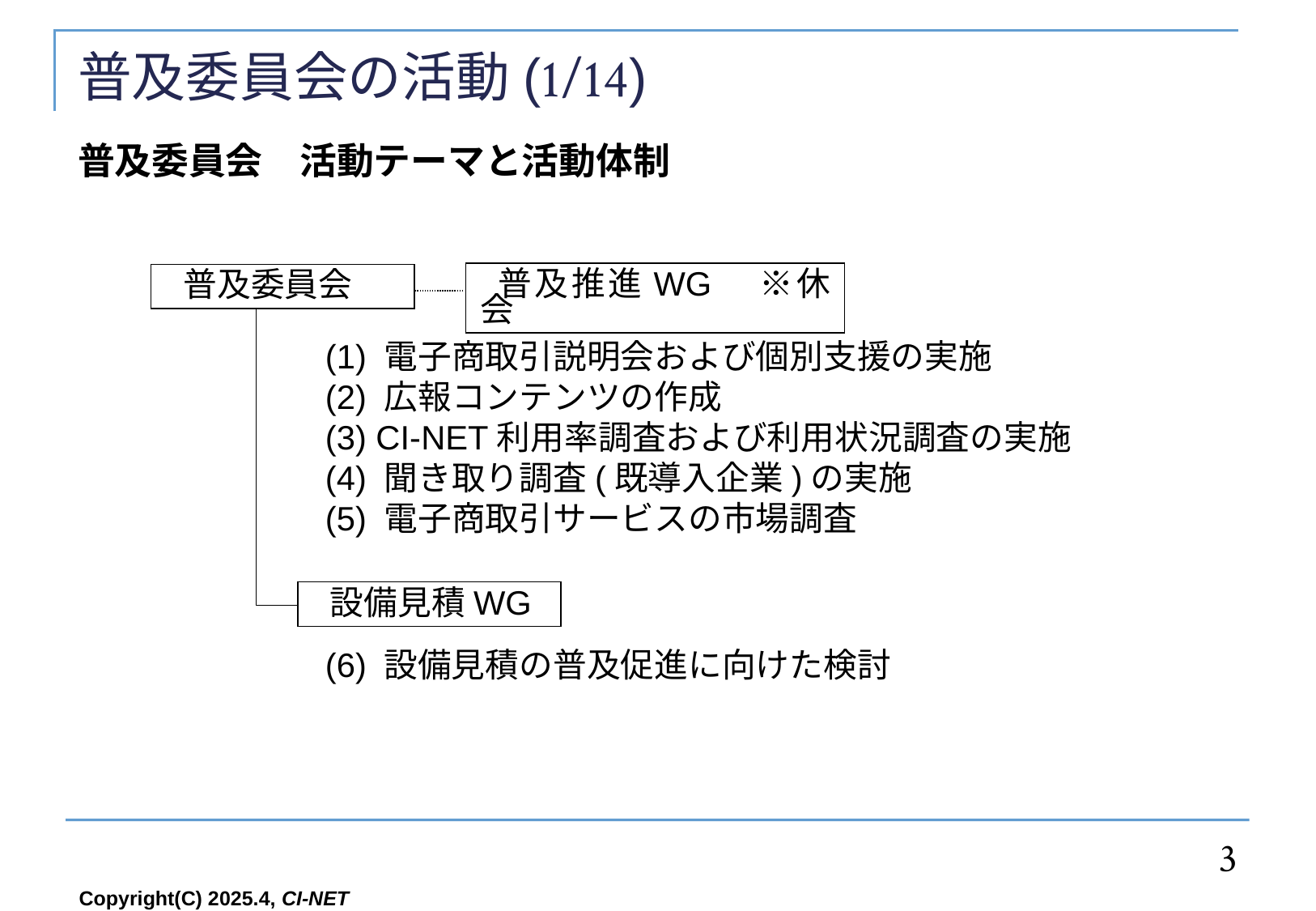

# 普及委員会の活動(1/14)
普及委員会　活動テーマと活動体制
普及推進WG　※休会
普及委員会

(1) 電子商取引説明会および個別支援の実施
(2) 広報コンテンツの作成
(3) CI-NET利用率調査および利用状況調査の実施
(4) 聞き取り調査(既導入企業)の実施
(5) 電子商取引サービスの市場調査

設備見積WG
(6) 設備見積の普及促進に向けた検討
3